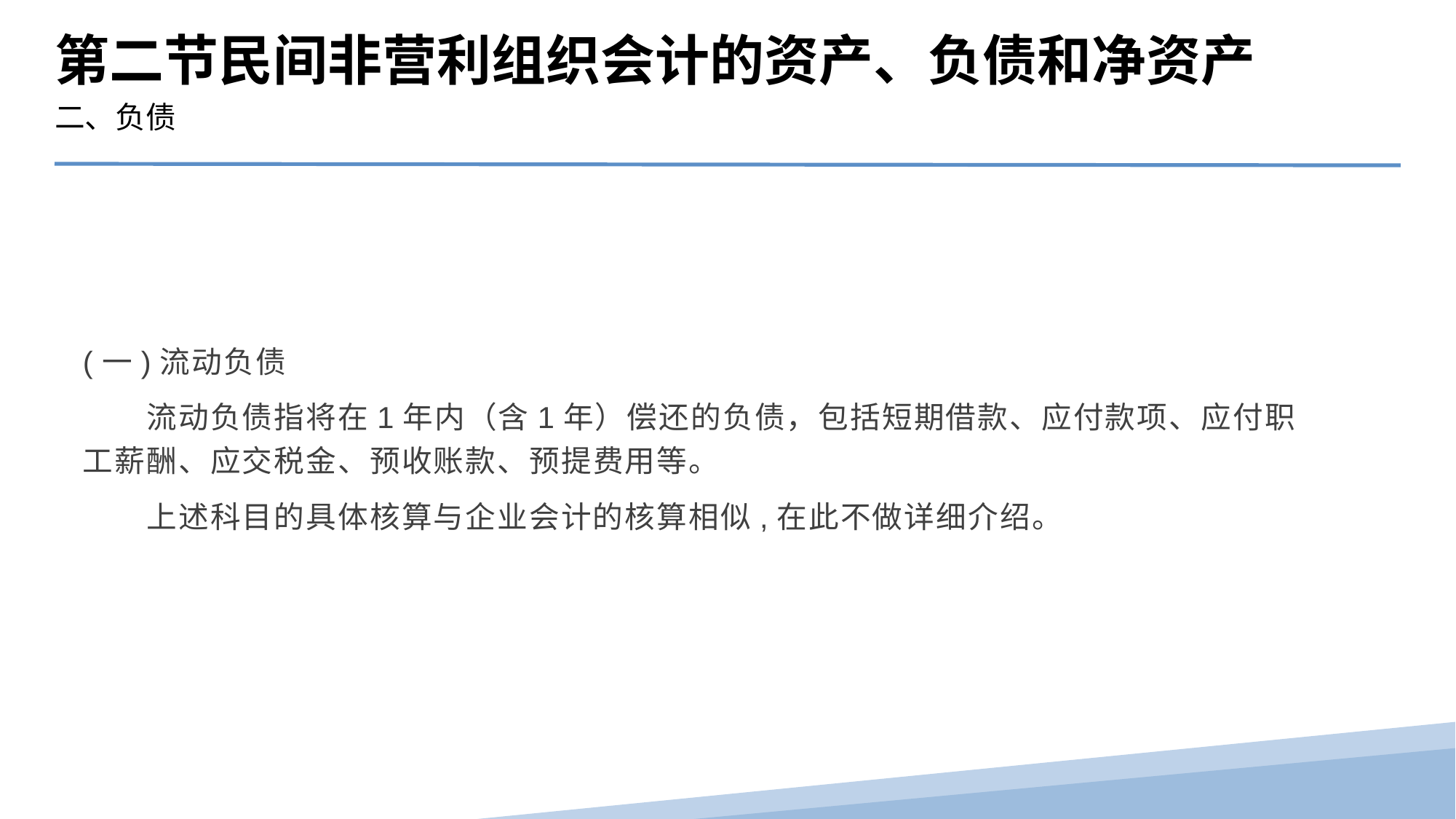

第二节民间非营利组织会计的资产、负债和净资产
二、负债
(一)流动负债
　　流动负债指将在1年内（含1年）偿还的负债，包括短期借款、应付款项、应付职工薪酬、应交税金、预收账款、预提费用等。
　　上述科目的具体核算与企业会计的核算相似,在此不做详细介绍。